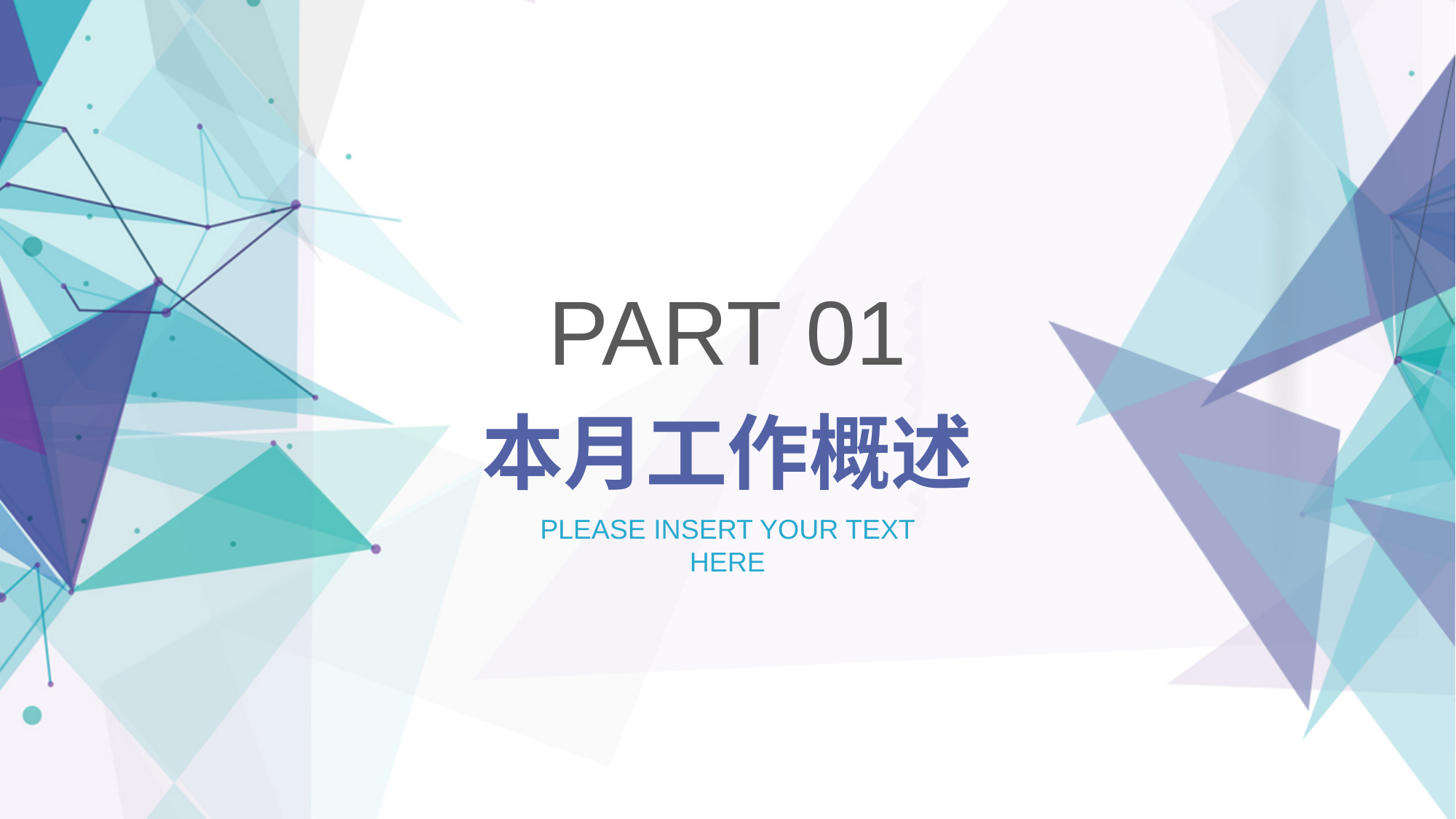

PART 01
本月工作概述
PLEASE INSERT YOUR TEXT HERE